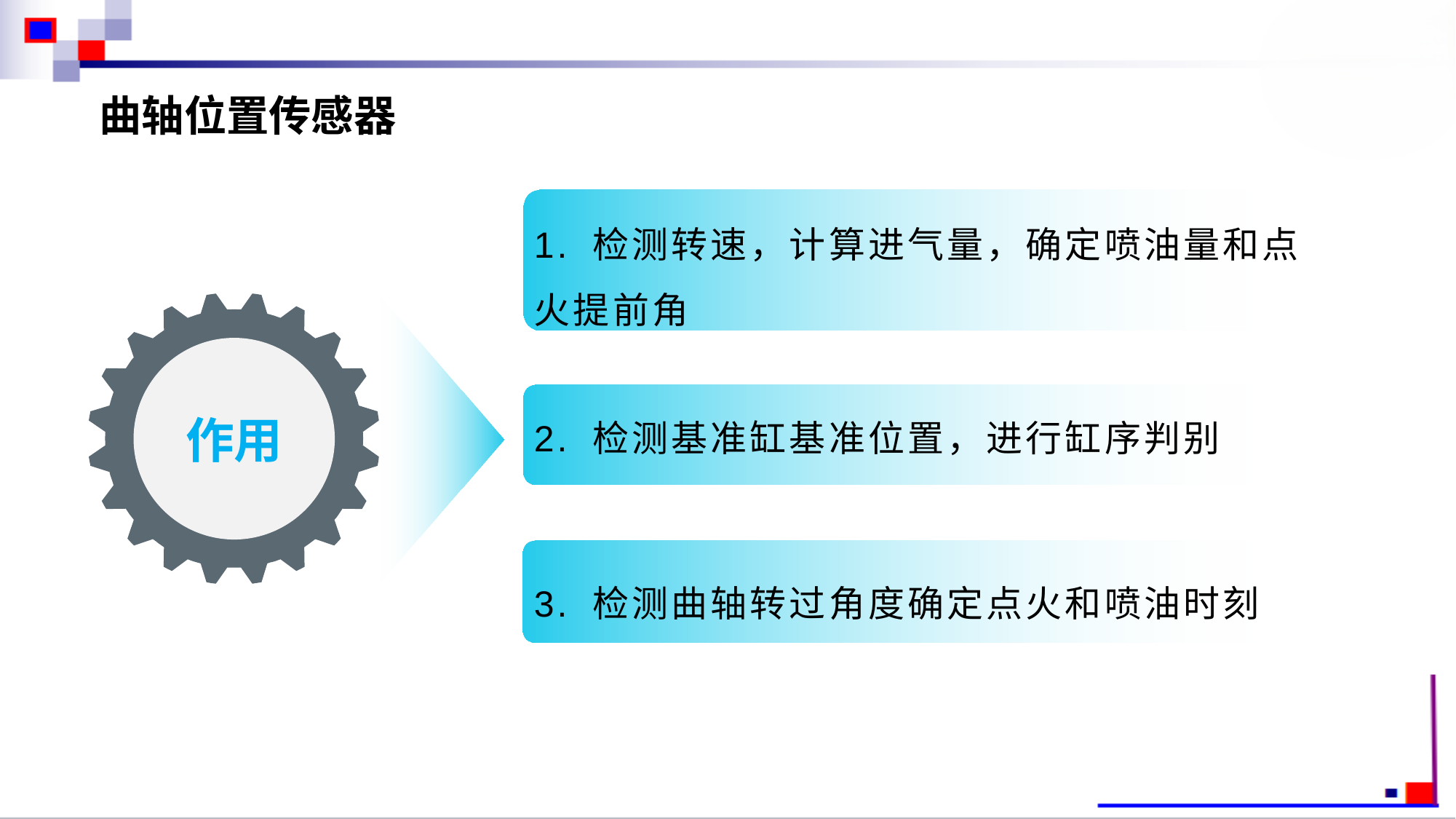

曲轴位置传感器

1. 检测转速，计算进气量，确定喷油量和点火提前角

作用

2. 检测基准缸基准位置，进行缸序判别

3. 检测曲轴转过角度确定点火和喷油时刻